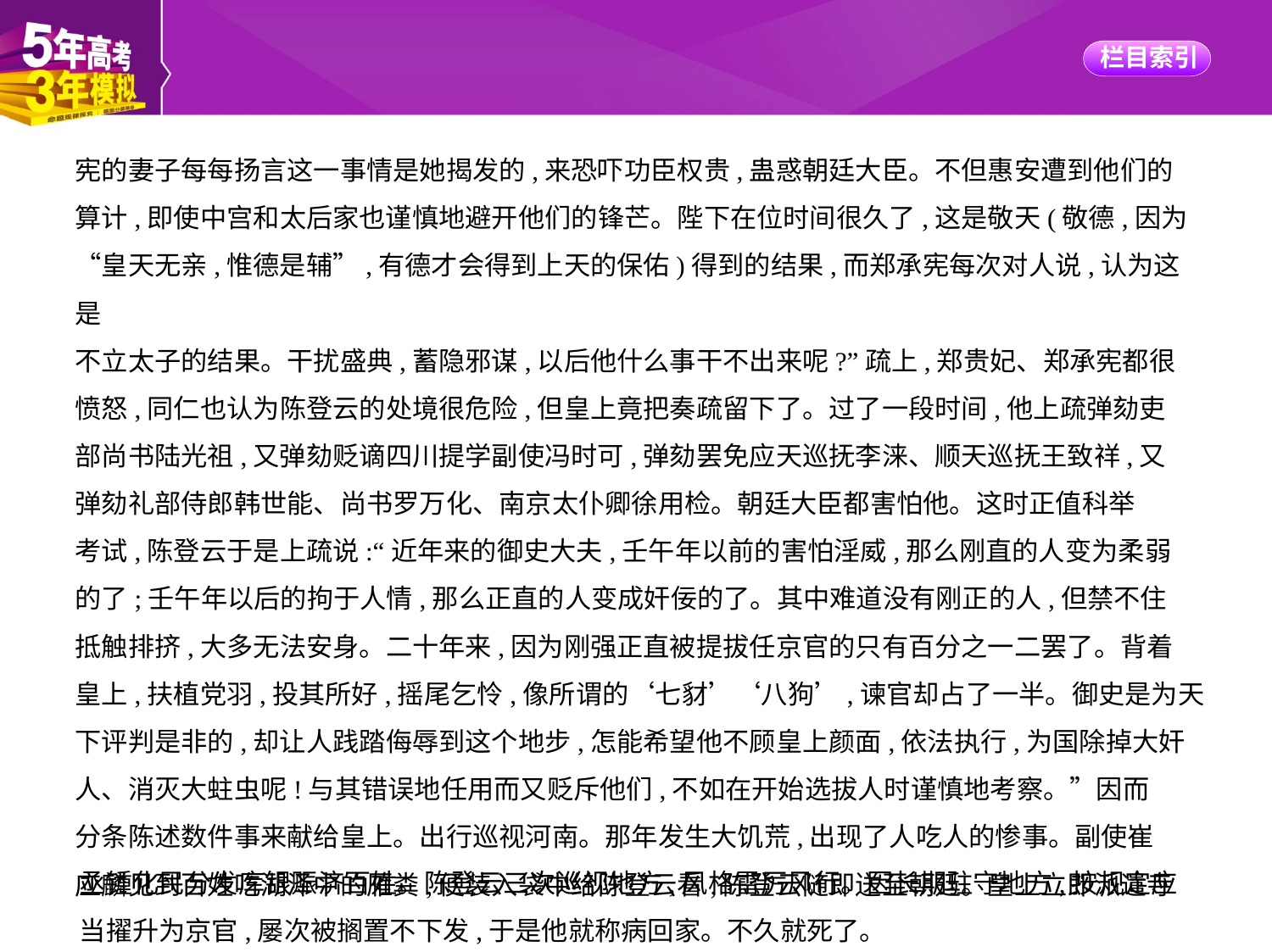

宪的妻子每每扬言这一事情是她揭发的,来恐吓功臣权贵,蛊惑朝廷大臣。不但惠安遭到他们的
算计,即使中宫和太后家也谨慎地避开他们的锋芒。陛下在位时间很久了,这是敬天(敬德,因为
“皇天无亲,惟德是辅”,有德才会得到上天的保佑)得到的结果,而郑承宪每次对人说,认为这是
不立太子的结果。干扰盛典,蓄隐邪谋,以后他什么事干不出来呢?”疏上,郑贵妃、郑承宪都很
愤怒,同仁也认为陈登云的处境很危险,但皇上竟把奏疏留下了。过了一段时间,他上疏弹劾吏
部尚书陆光祖,又弹劾贬谪四川提学副使冯时可,弹劾罢免应天巡抚李涞、顺天巡抚王致祥,又
弹劾礼部侍郎韩世能、尚书罗万化、南京太仆卿徐用检。朝廷大臣都害怕他。这时正值科举
考试,陈登云于是上疏说:“近年来的御史大夫,壬午年以前的害怕淫威,那么刚直的人变为柔弱
的了;壬午年以后的拘于人情,那么正直的人变成奸佞的了。其中难道没有刚正的人,但禁不住
抵触排挤,大多无法安身。二十年来,因为刚强正直被提拔任京官的只有百分之一二罢了。背着
皇上,扶植党羽,投其所好,摇尾乞怜,像所谓的‘七豺’‘八狗’,谏官却占了一半。御史是为天
下评判是非的,却让人践踏侮辱到这个地步,怎能希望他不顾皇上颜面,依法执行,为国除掉大奸
人、消灭大蛀虫呢!与其错误地任用而又贬斥他们,不如在开始选拔人时谨慎地考察。”因而
分条陈述数件事来献给皇上。出行巡视河南。那年发生大饥荒,出现了人吃人的惨事。副使崔
应麟见到百姓吃湖泽中的雁粪,便装入袋中给陈登云看,陈登云随即送至朝廷。皇上立即派遣寺
丞锺化民分发库银赈济百姓。陈登云三次巡视地方,风格雷厉风行。因长期驻守地方,按规定应
当擢升为京官,屡次被搁置不下发,于是他就称病回家。不久就死了。